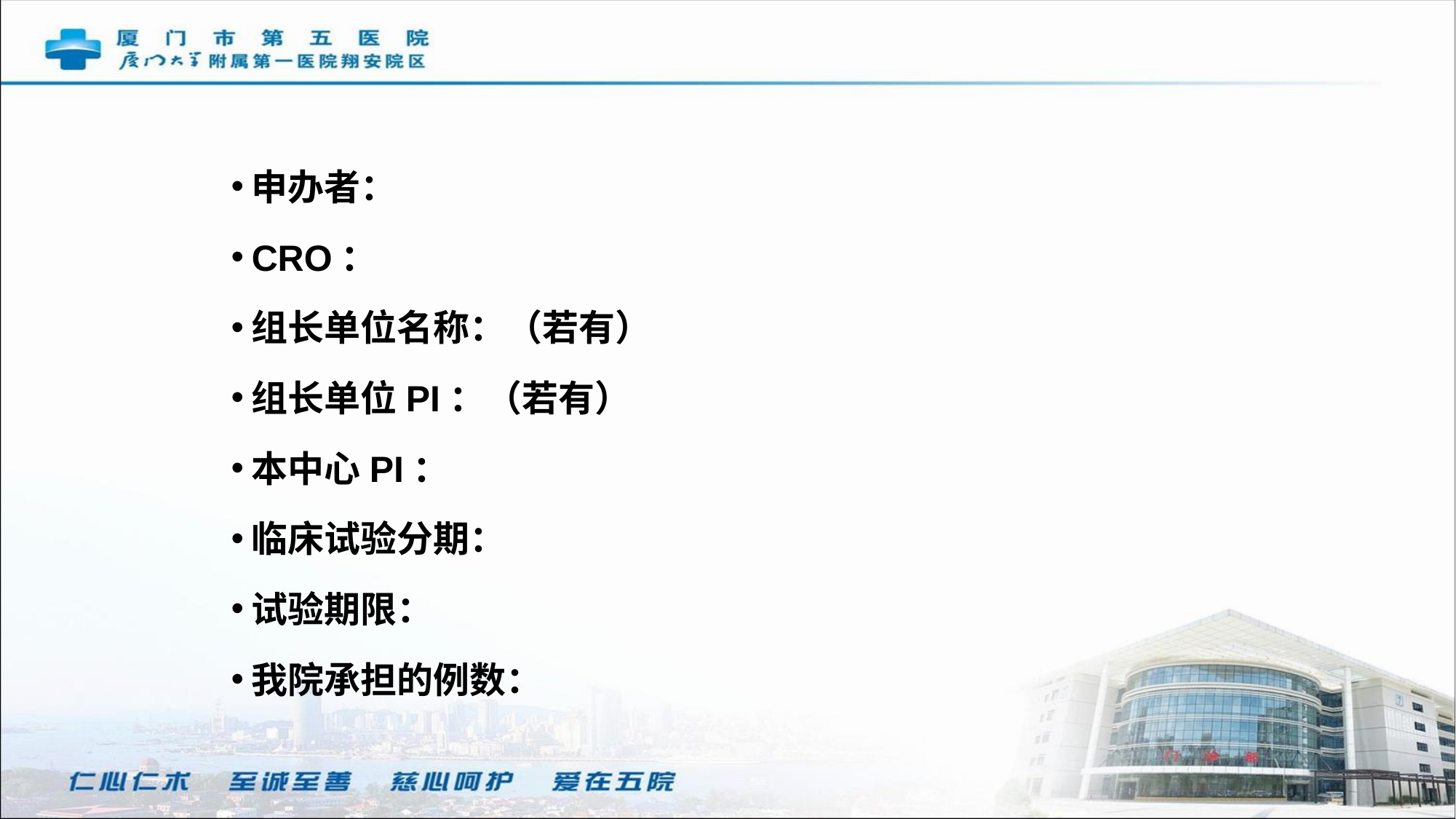

申办者：
CRO：
组长单位名称：（若有）
组长单位PI：（若有）
本中心PI：
临床试验分期：
试验期限：
我院承担的例数：